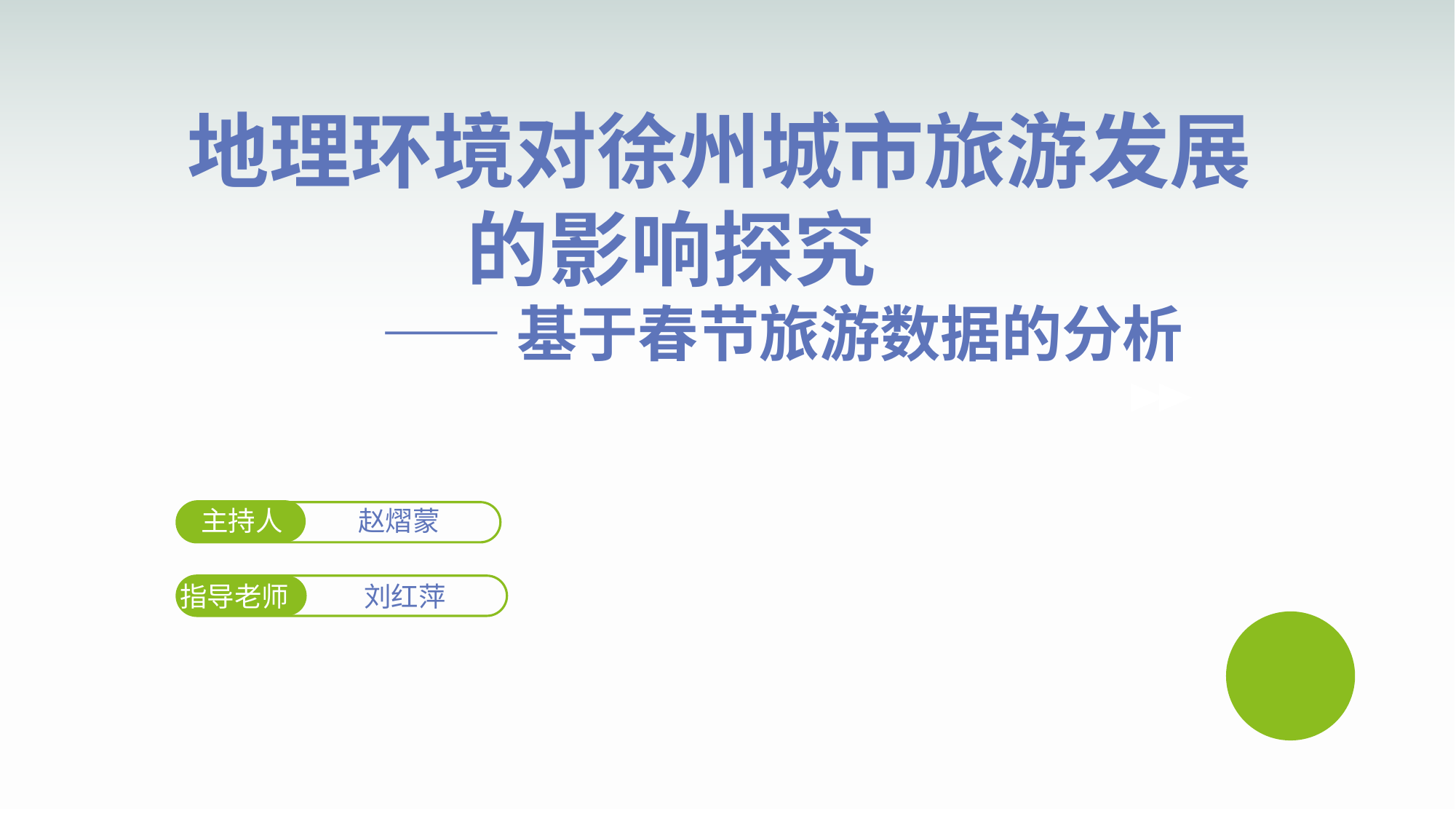

地理环境对徐州城市旅游发展
              的影响探究
              ——基于春节旅游数据的分析

赵熠蒙
主持人

指导老师
刘红萍